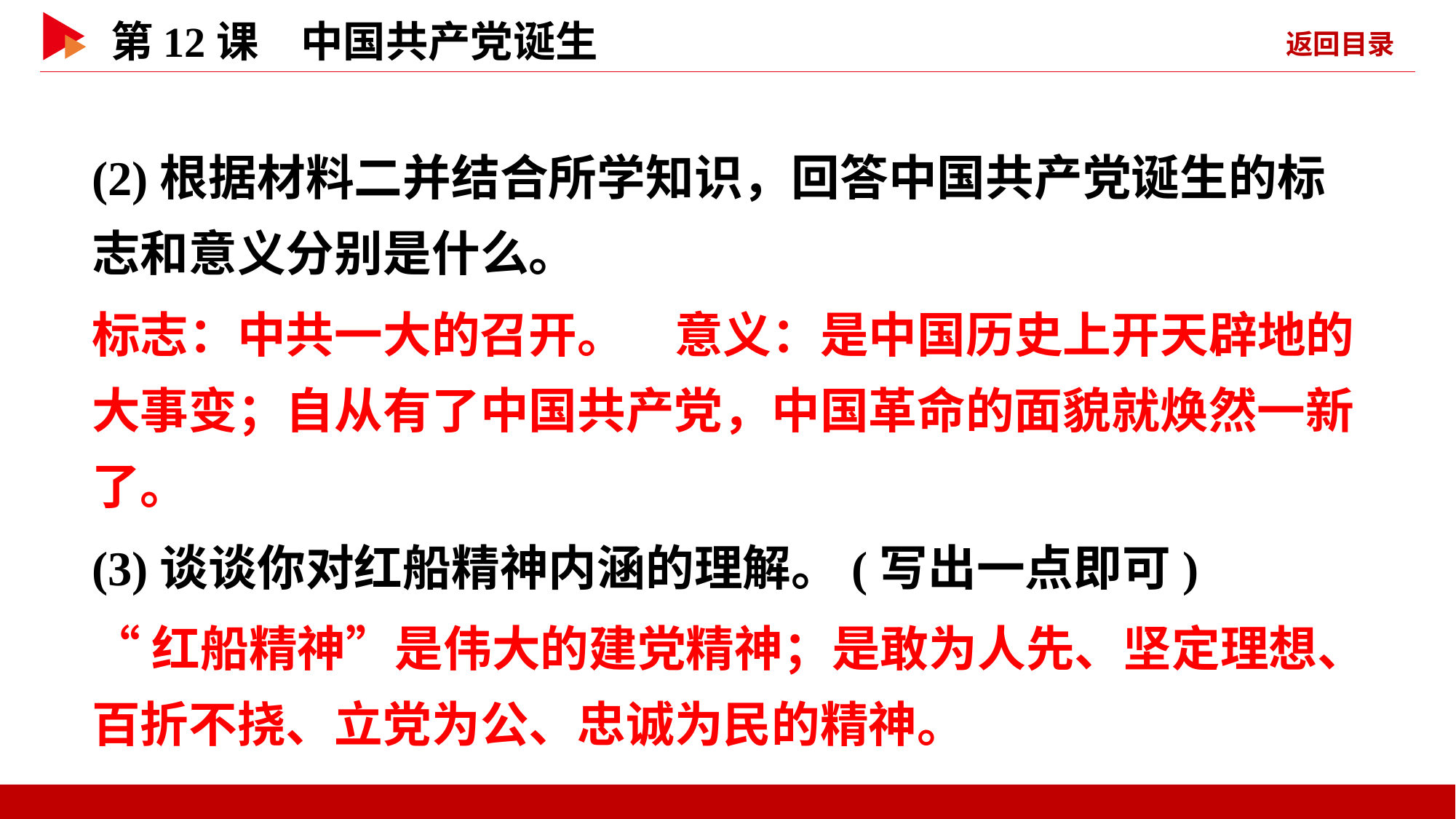

(2)根据材料二并结合所学知识，回答中国共产党诞生的标志和意义分别是什么。
标志：中共一大的召开。　意义：是中国历史上开天辟地的大事变；自从有了中国共产党，中国革命的面貌就焕然一新了。
(3)谈谈你对红船精神内涵的理解。(写出一点即可)
“红船精神”是伟大的建党精神；是敢为人先、坚定理想、百折不挠、立党为公、忠诚为民的精神。